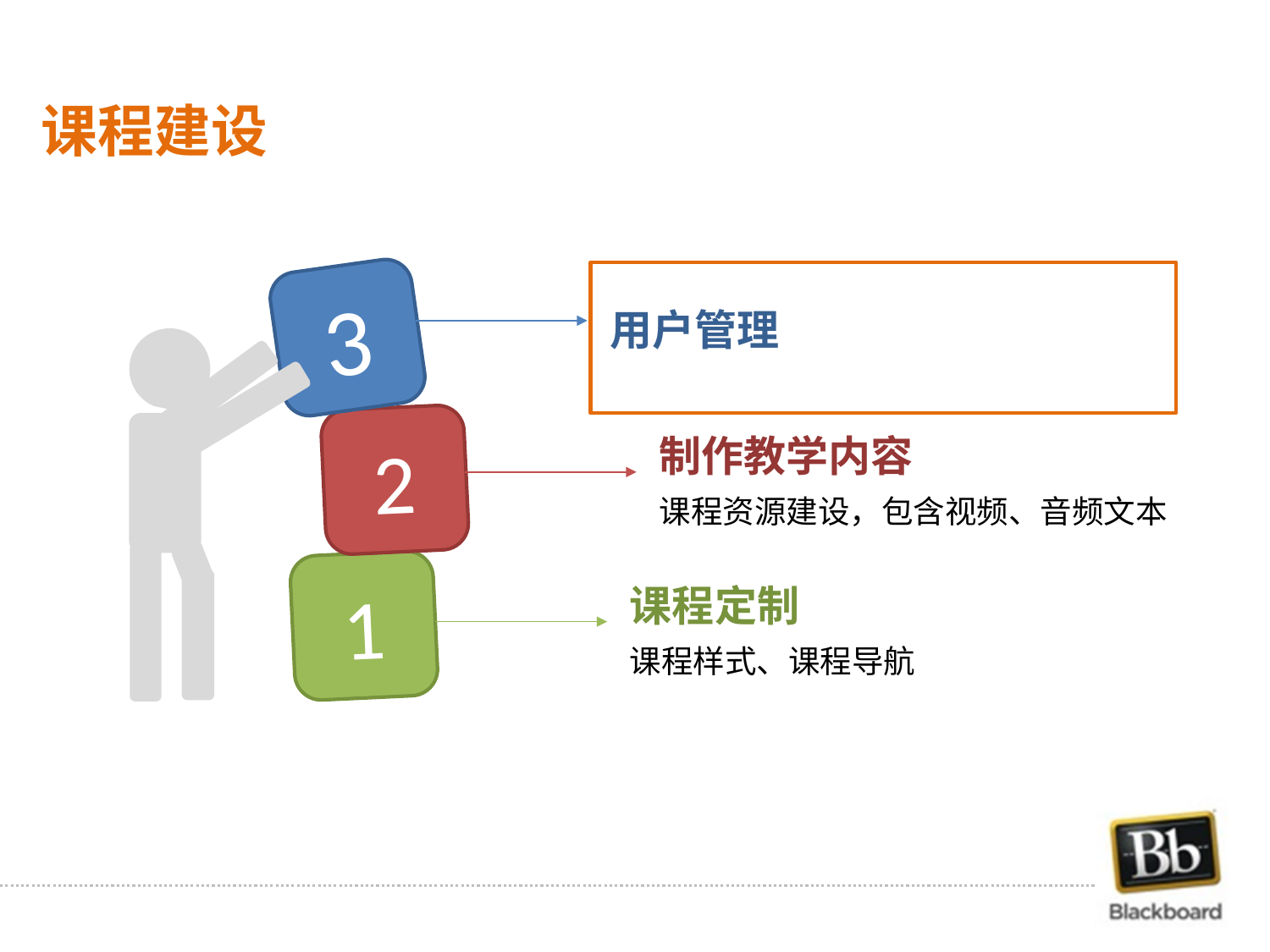

课程建设

3
用户管理

2
制作教学内容
课程资源建设，包含视频、音频文本
1
课程定制
课程样式、课程导航